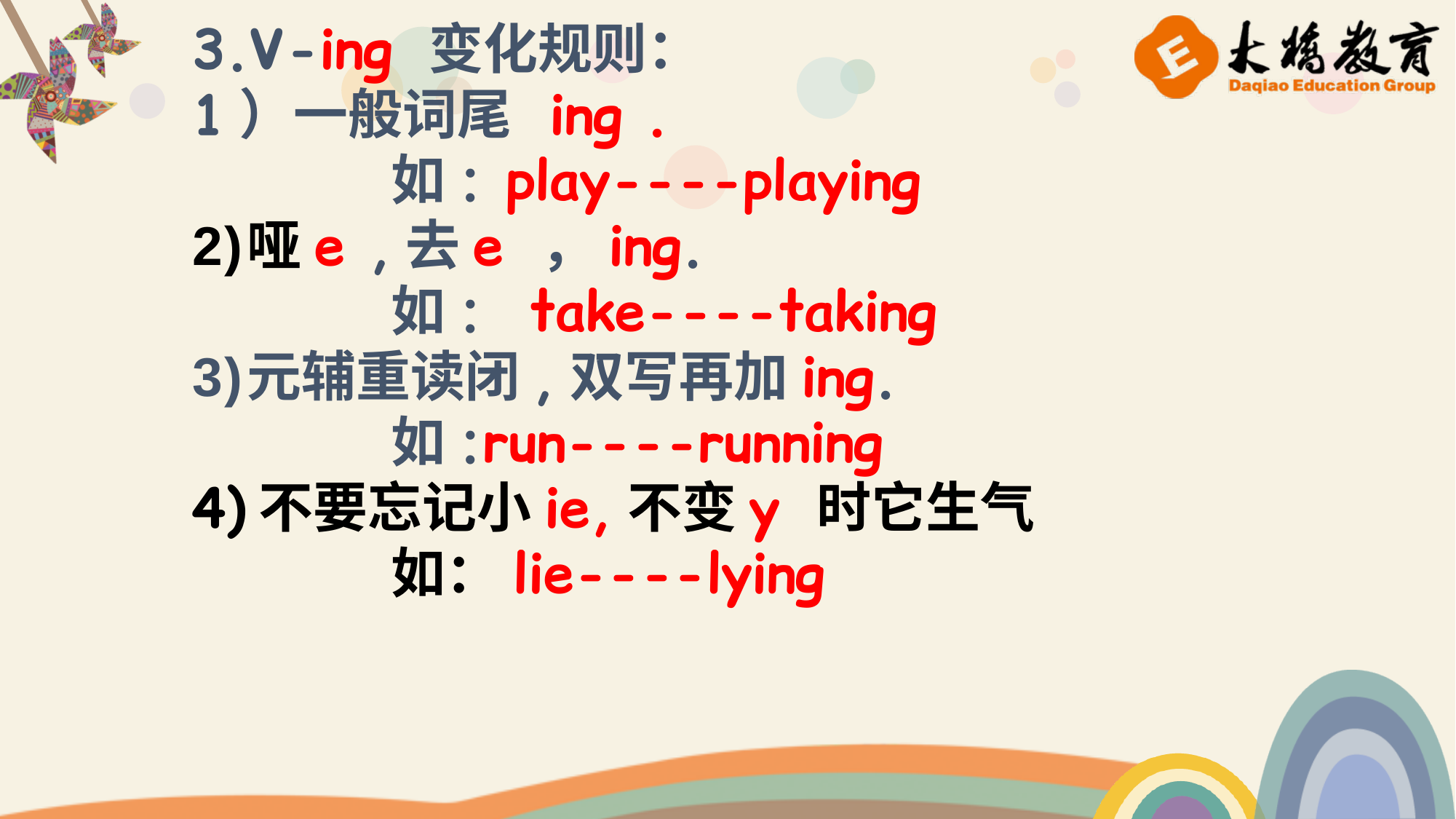

3.V-ing 变化规则：
1）一般词尾  ing .
               如: play----playing
哑e ,去e ，ing.
               如:  take----taking
元辅重读闭,双写再加ing.
               如:run----running
4)不要忘记小ie,不变y 时它生气
               如：lie----lying